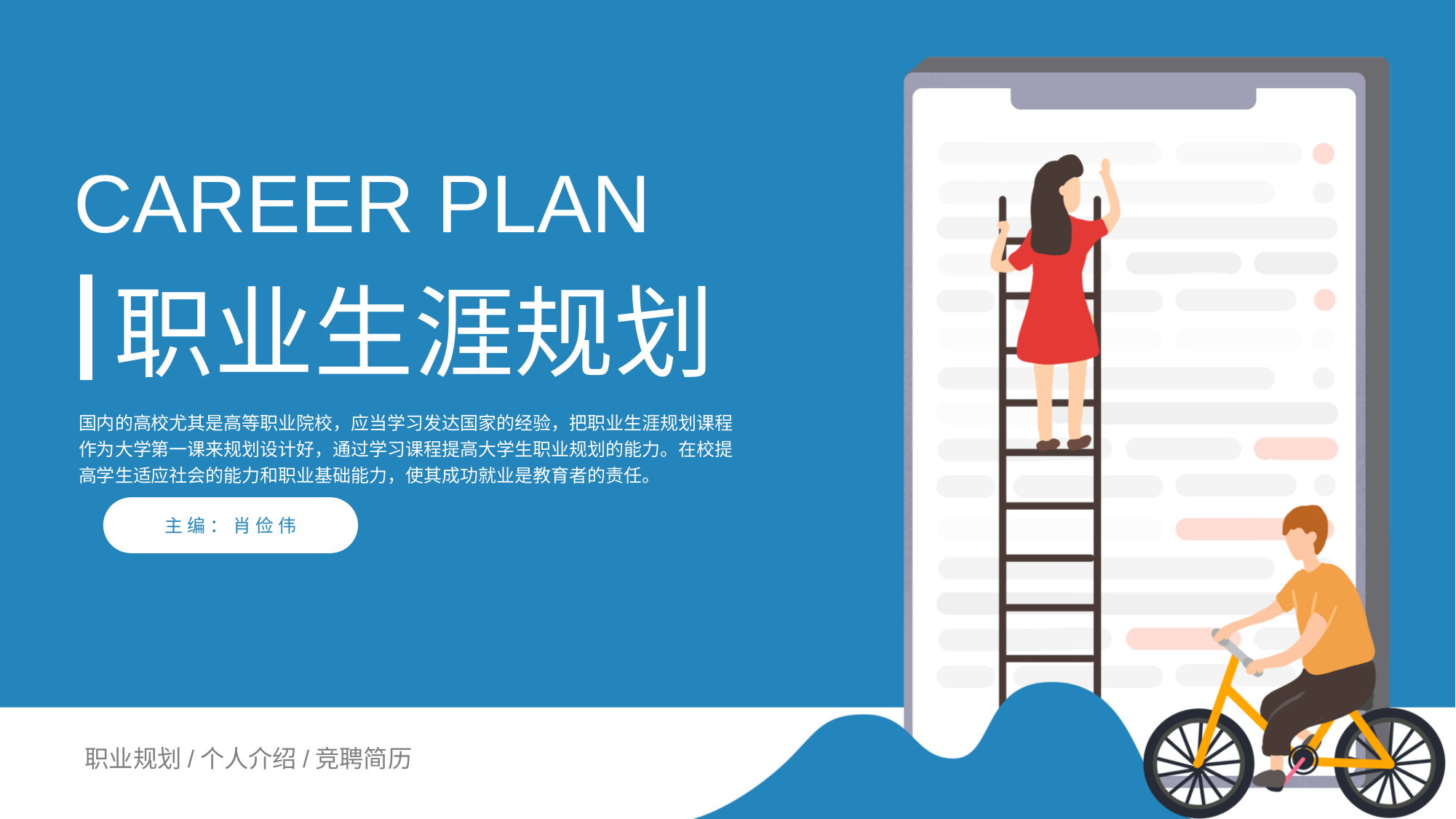

CAREER PLAN
职业生涯规划
国内的高校尤其是高等职业院校，应当学习发达国家的经验，把职业生涯规划课程作为大学第一课来规划设计好，通过学习课程提高大学生职业规划的能力。在校提高学生适应社会的能力和职业基础能力，使其成功就业是教育者的责任。

主编：肖俭伟
职业规划/个人介绍/竞聘简历